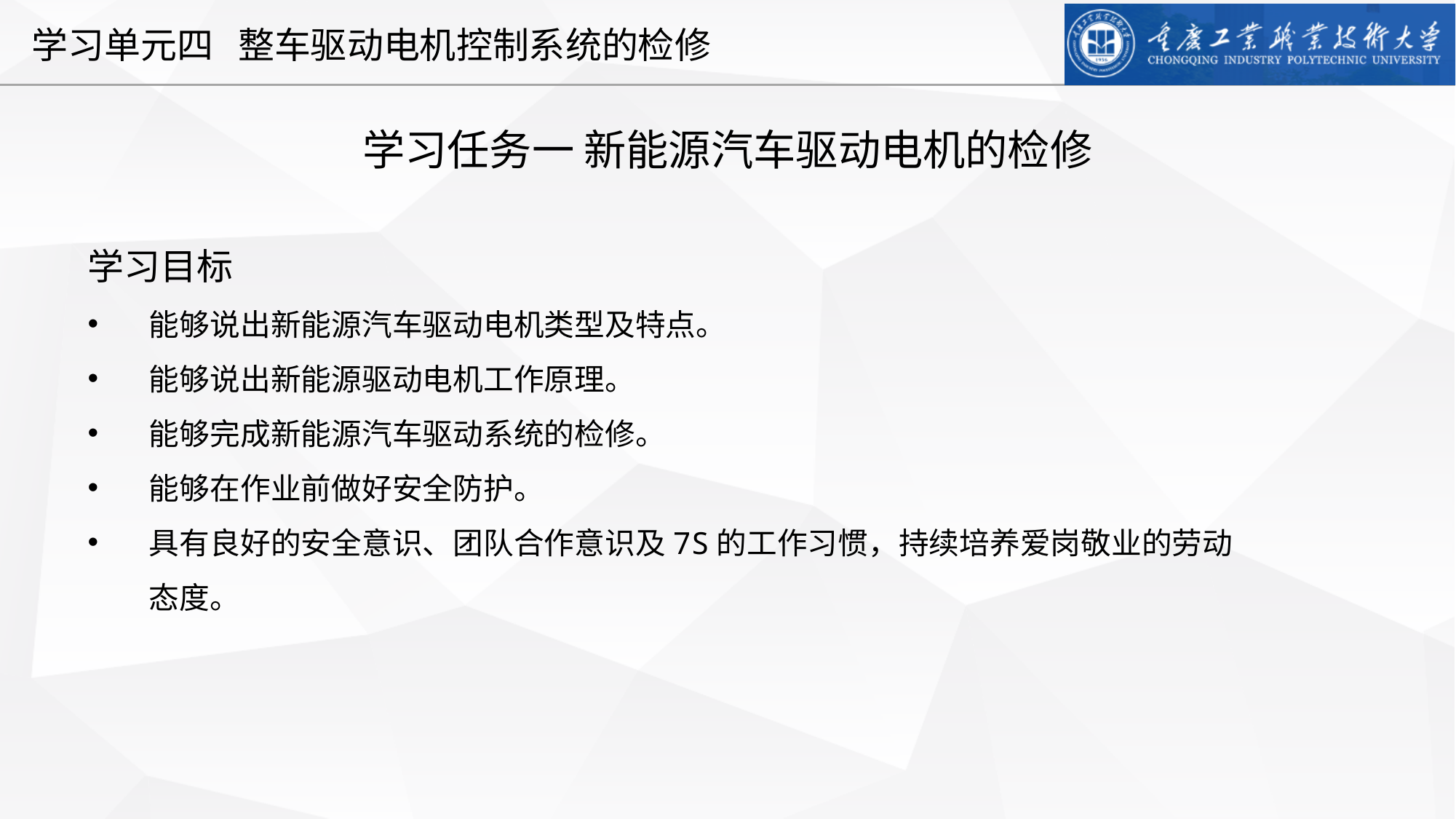

学习任务一 新能源汽车驱动电机的检修
学习目标
能够说出新能源汽车驱动电机类型及特点。
能够说出新能源驱动电机工作原理。
能够完成新能源汽车驱动系统的检修。
能够在作业前做好安全防护。
具有良好的安全意识、团队合作意识及7S的工作习惯，持续培养爱岗敬业的劳动态度。